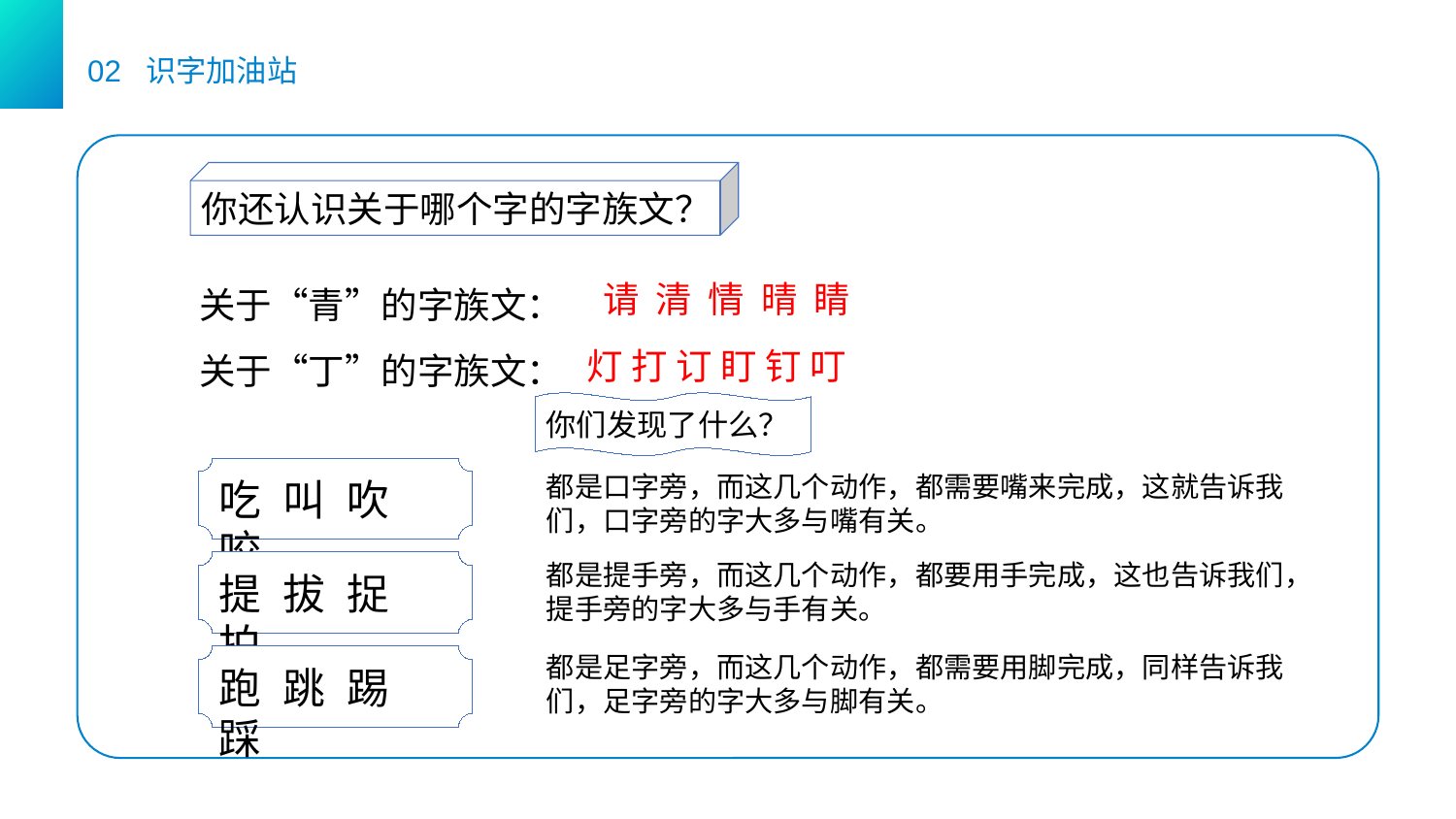

02  识字加油站

你还认识关于哪个字的字族文？
关于“青”的字族文：
关于“丁”的字族文：
请  清  情  晴  睛
灯 打 订 盯 钉 叮
你们发现了什么？
吃 叫 吹 咬
都是口字旁，而这几个动作，都需要嘴来完成，这就告诉我们，口字旁的字大多与嘴有关。
提 拔 捉 拍
都是提手旁，而这几个动作，都要用手完成，这也告诉我们，提手旁的字大多与手有关。
都是足字旁，而这几个动作，都需要用脚完成，同样告诉我们，足字旁的字大多与脚有关。
跑 跳 踢 踩